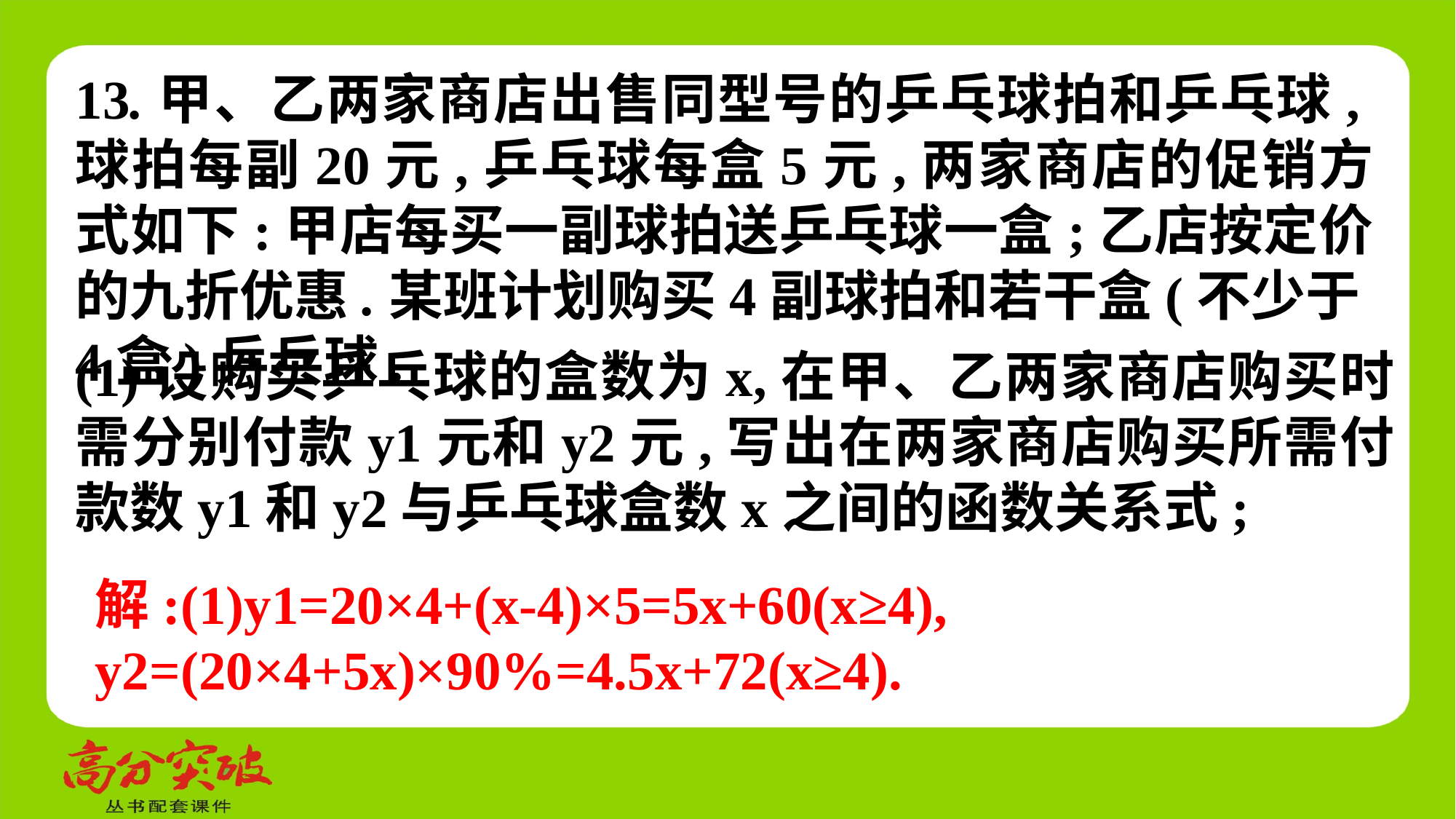

13.甲、乙两家商店出售同型号的乒乓球拍和乒乓球,球拍每副20元,乒乓球每盒5元,两家商店的促销方式如下:甲店每买一副球拍送乒乓球一盒;乙店按定价的九折优惠.某班计划购买4副球拍和若干盒(不少于4盒)乒乓球.
(1)设购买乒乓球的盒数为x,在甲、乙两家商店购买时需分别付款y1元和y2元,写出在两家商店购买所需付款数y1和y2与乒乓球盒数x之间的函数关系式;
解:(1)y1=20×4+(x-4)×5=5x+60(x≥4),
y2=(20×4+5x)×90%=4.5x+72(x≥4).